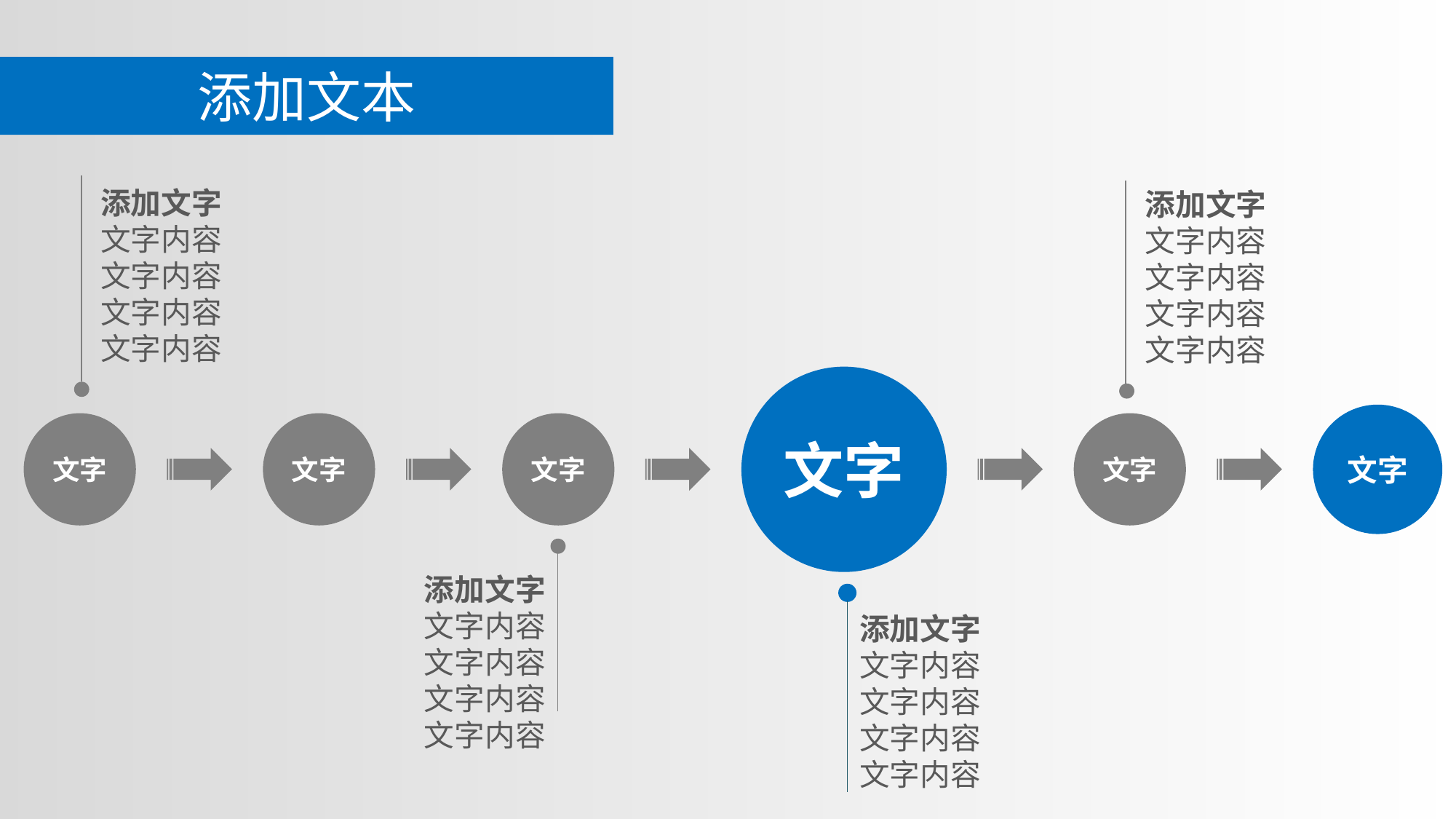

添加文本
添加文字
文字内容
文字内容
文字内容
文字内容

添加文字
文字内容
文字内容
文字内容
文字内容

文字
文字
文字
文字
文字
文字

添加文字
文字内容
文字内容
文字内容
文字内容

添加文字
文字内容
文字内容
文字内容
文字内容